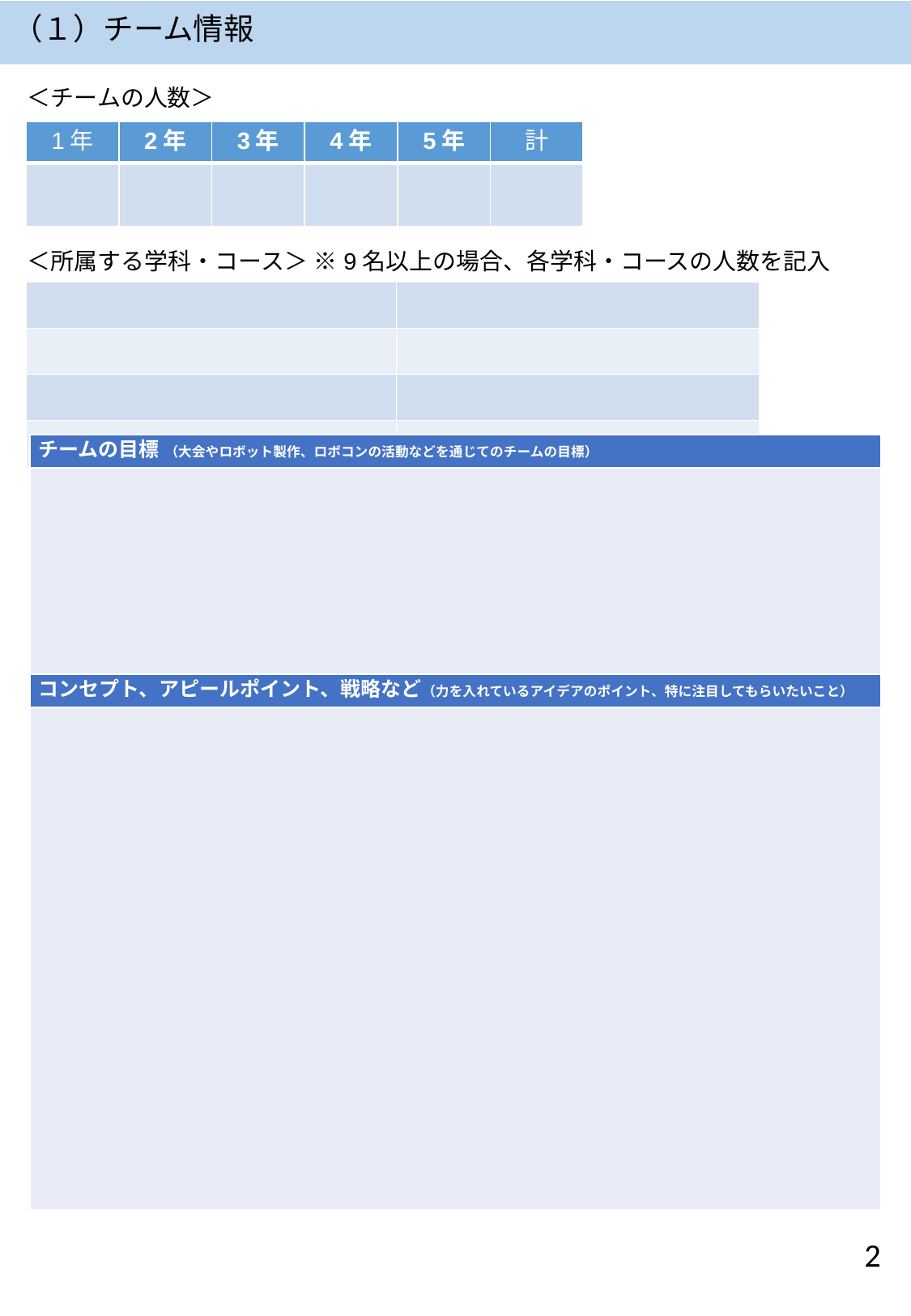

# （１）チーム情報
＜チームの人数＞
| 1年 | 2年 | 3年 | 4年 | 5年 | 計 |
| --- | --- | --- | --- | --- | --- |
|  |  |  |  |  |  |
＜所属する学科・コース＞ ※9名以上の場合、各学科・コースの人数を記入
|  |  |
| --- | --- |
|  |  |
|  |  |
|  |  |
| チームの目標 （大会やロボット製作、ロボコンの活動などを通じてのチームの目標） |
| --- |
|  |
| コンセプト、アピールポイント、戦略など（力を入れているアイデアのポイント、特に注目してもらいたいこと） |
|  |
2